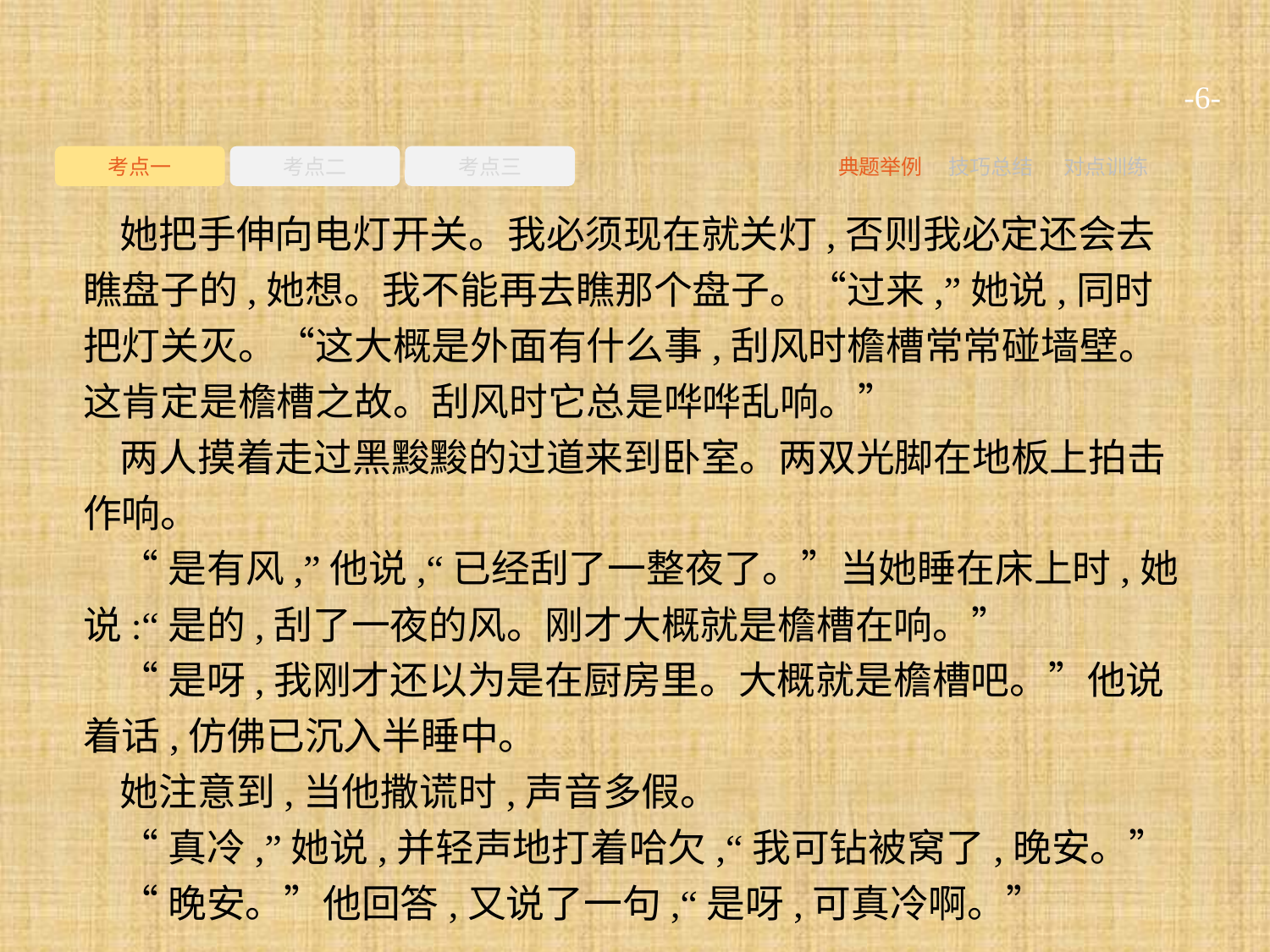

-6-
考点一
考点二
考点三
典题举例
技巧总结
对点训练
她把手伸向电灯开关。我必须现在就关灯,否则我必定还会去瞧盘子的,她想。我不能再去瞧那个盘子。“过来,”她说,同时把灯关灭。“这大概是外面有什么事,刮风时檐槽常常碰墙壁。这肯定是檐槽之故。刮风时它总是哗哗乱响。”
两人摸着走过黑黢黢的过道来到卧室。两双光脚在地板上拍击作响。
“是有风,”他说,“已经刮了一整夜了。”当她睡在床上时,她说:“是的,刮了一夜的风。刚才大概就是檐槽在响。”
“是呀,我刚才还以为是在厨房里。大概就是檐槽吧。”他说着话,仿佛已沉入半睡中。
她注意到,当他撒谎时,声音多假。
“真冷,”她说,并轻声地打着哈欠,“我可钻被窝了,晚安。”
“晚安。”他回答,又说了一句,“是呀,可真冷啊。”